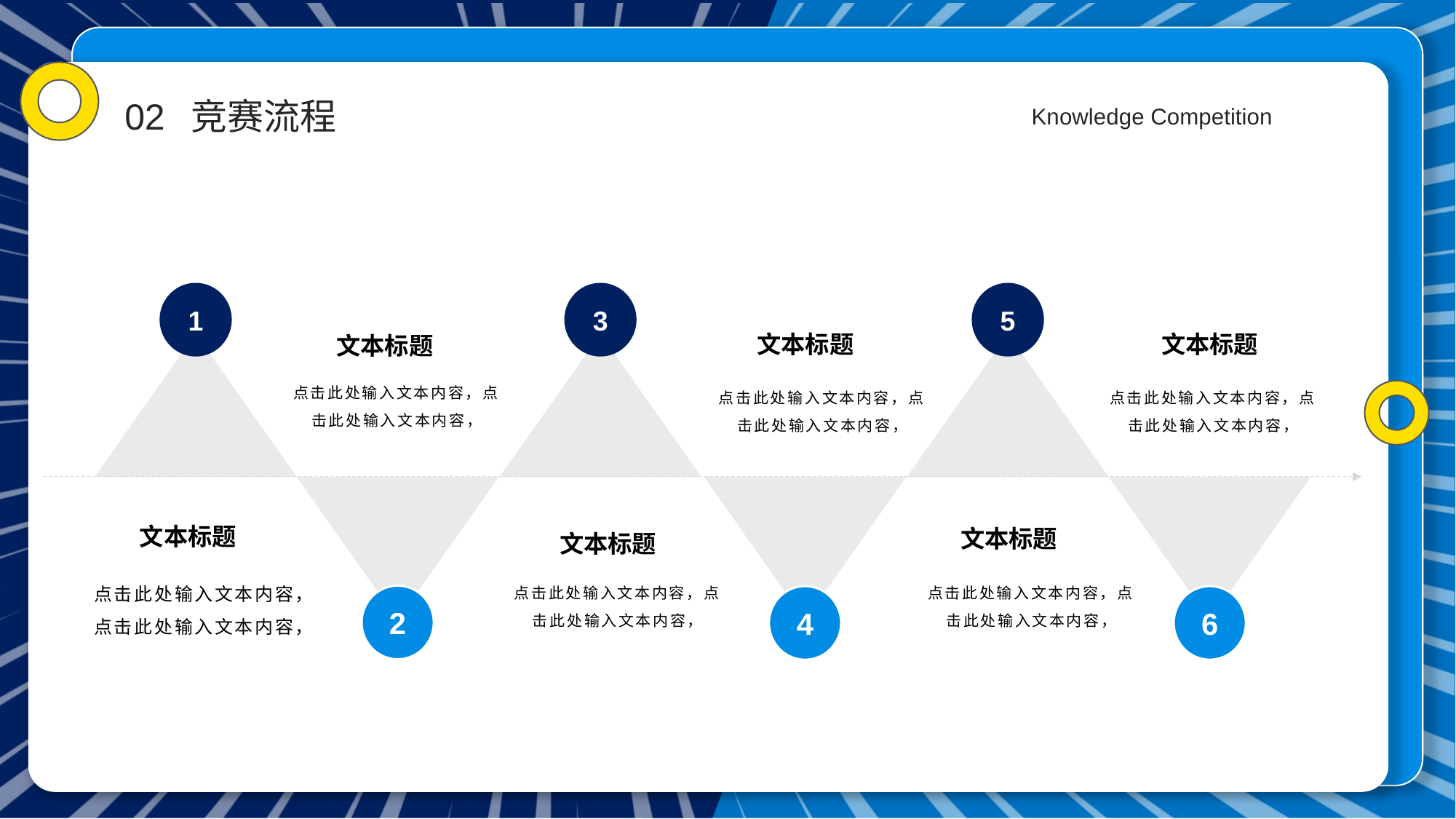

02
竞赛流程
Knowledge Competition
1

3

5

文本标题
点击此处输入文本内容，点击此处输入文本内容，
文本标题
点击此处输入文本内容，点击此处输入文本内容，
文本标题
点击此处输入文本内容，点击此处输入文本内容，

2

4

6
文本标题
点击此处输入文本内容，点击此处输入文本内容，
文本标题
点击此处输入文本内容，点击此处输入文本内容，
文本标题
点击此处输入文本内容，点击此处输入文本内容，